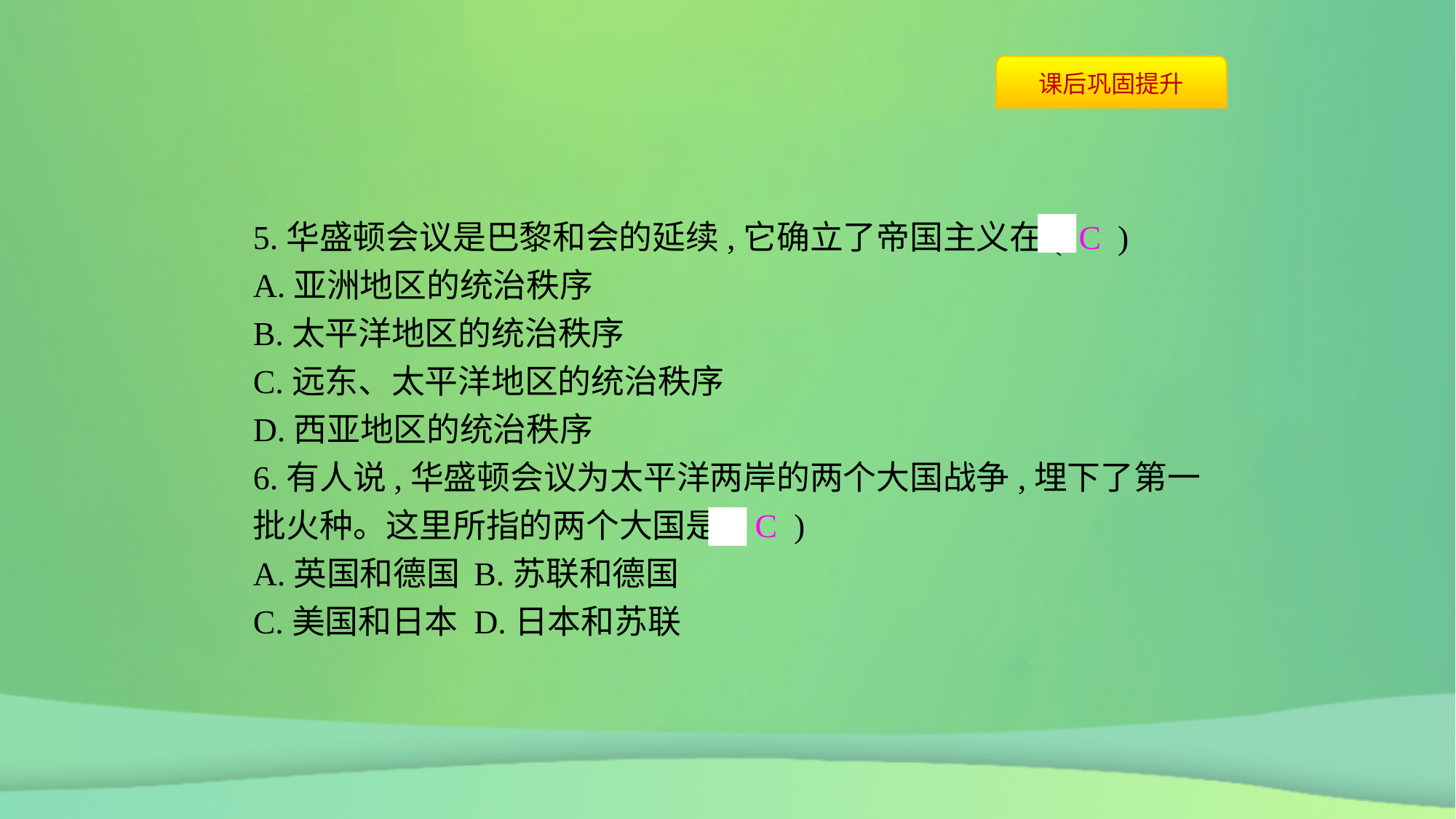

5.华盛顿会议是巴黎和会的延续,它确立了帝国主义在(  C  )
A.亚洲地区的统治秩序
B.太平洋地区的统治秩序
C.远东、太平洋地区的统治秩序
D.西亚地区的统治秩序
6.有人说,华盛顿会议为太平洋两岸的两个大国战争,埋下了第一批火种。这里所指的两个大国是(  C  )
A.英国和德国	B.苏联和德国
C.美国和日本	D.日本和苏联